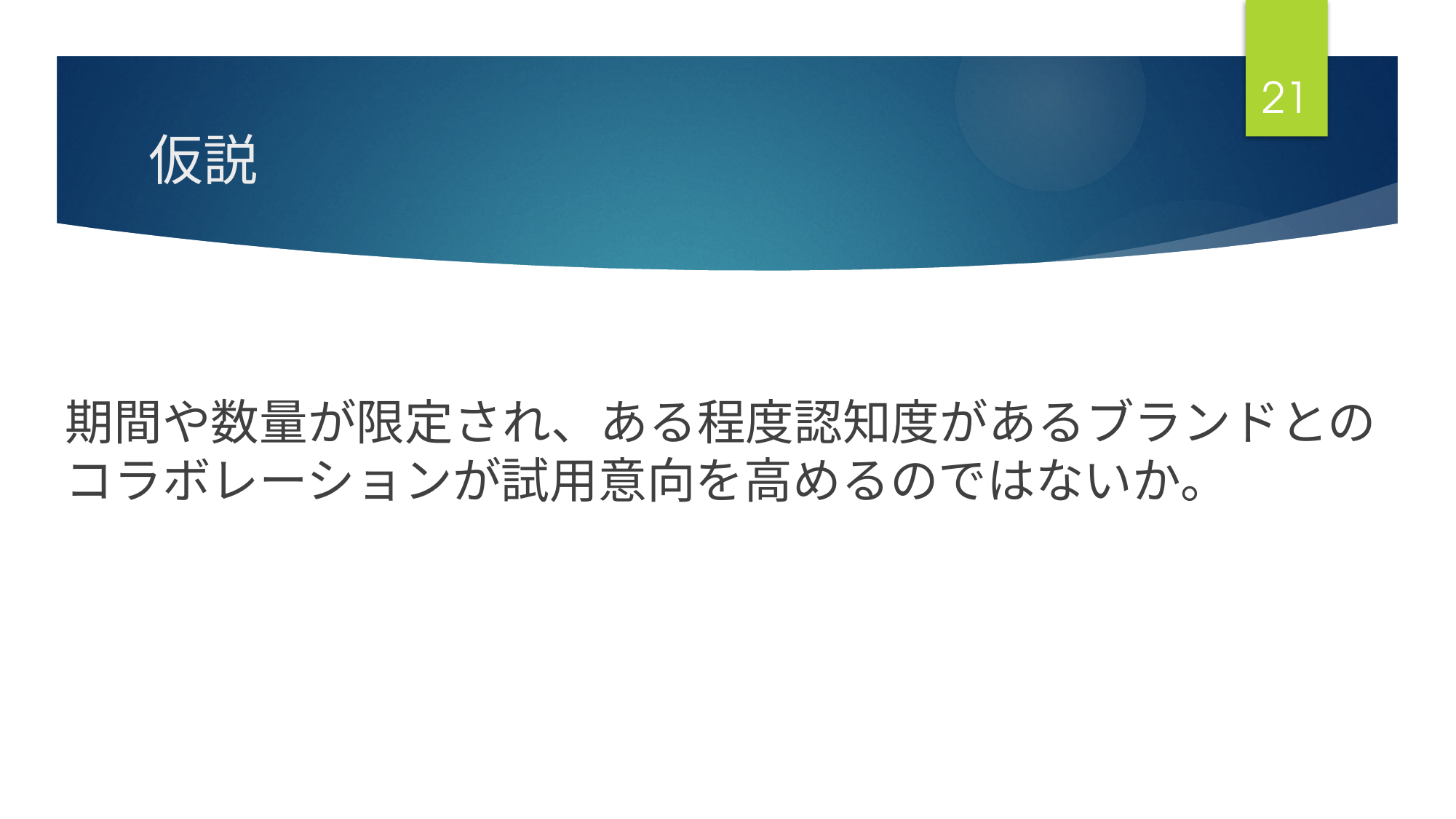

21
# 仮説
期間や数量が限定され、ある程度認知度があるブランドとのコラボレーションが試用意向を高めるのではないか。